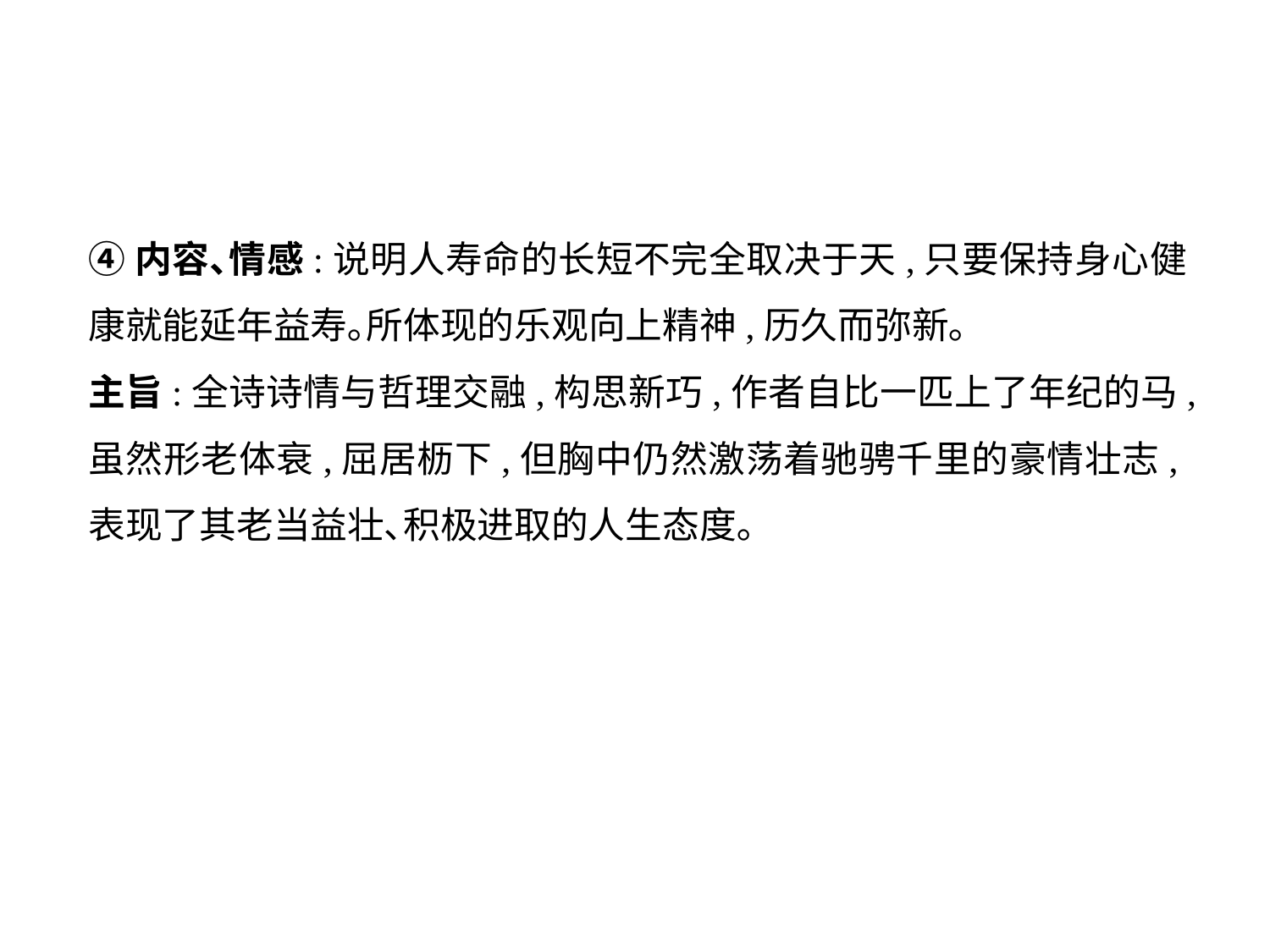

④内容､情感:说明人寿命的长短不完全取决于天,只要保持身心健康就能延年益寿｡所体现的乐观向上精神,历久而弥新｡
主旨:全诗诗情与哲理交融,构思新巧,作者自比一匹上了年纪的马,虽然形老体衰,屈居枥下,但胸中仍然激荡着驰骋千里的豪情壮志,表现了其老当益壮､积极进取的人生态度｡